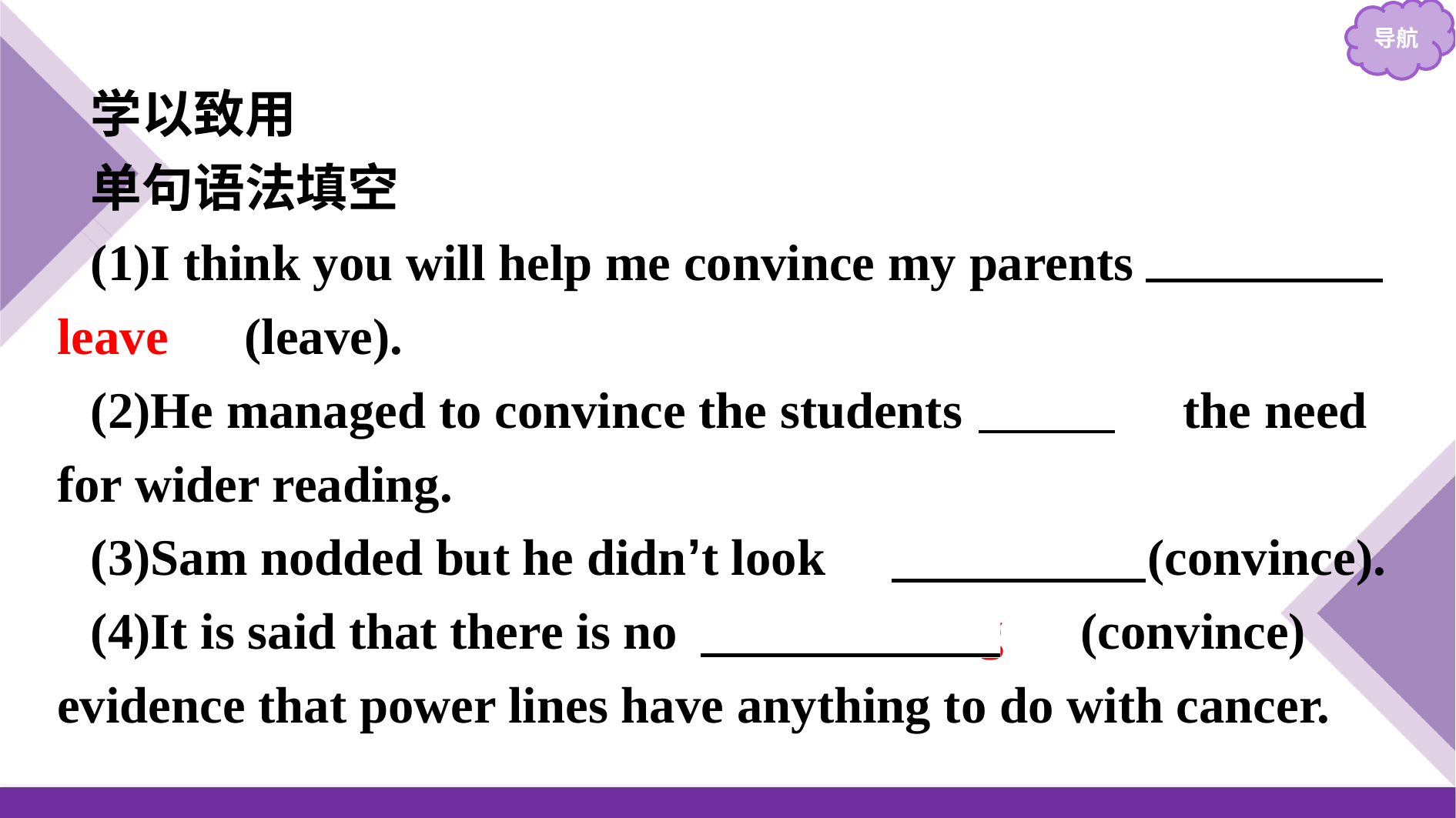

学以致用
单句语法填空
(1)I think you will help me convince my parents 　to leave　(leave).
(2)He managed to convince the students 　of　 the need for wider reading.
(3)Sam nodded but he didn’t look 　convinced (convince).
(4)It is said that there is no 　convincing　(convince) evidence that power lines have anything to do with cancer.